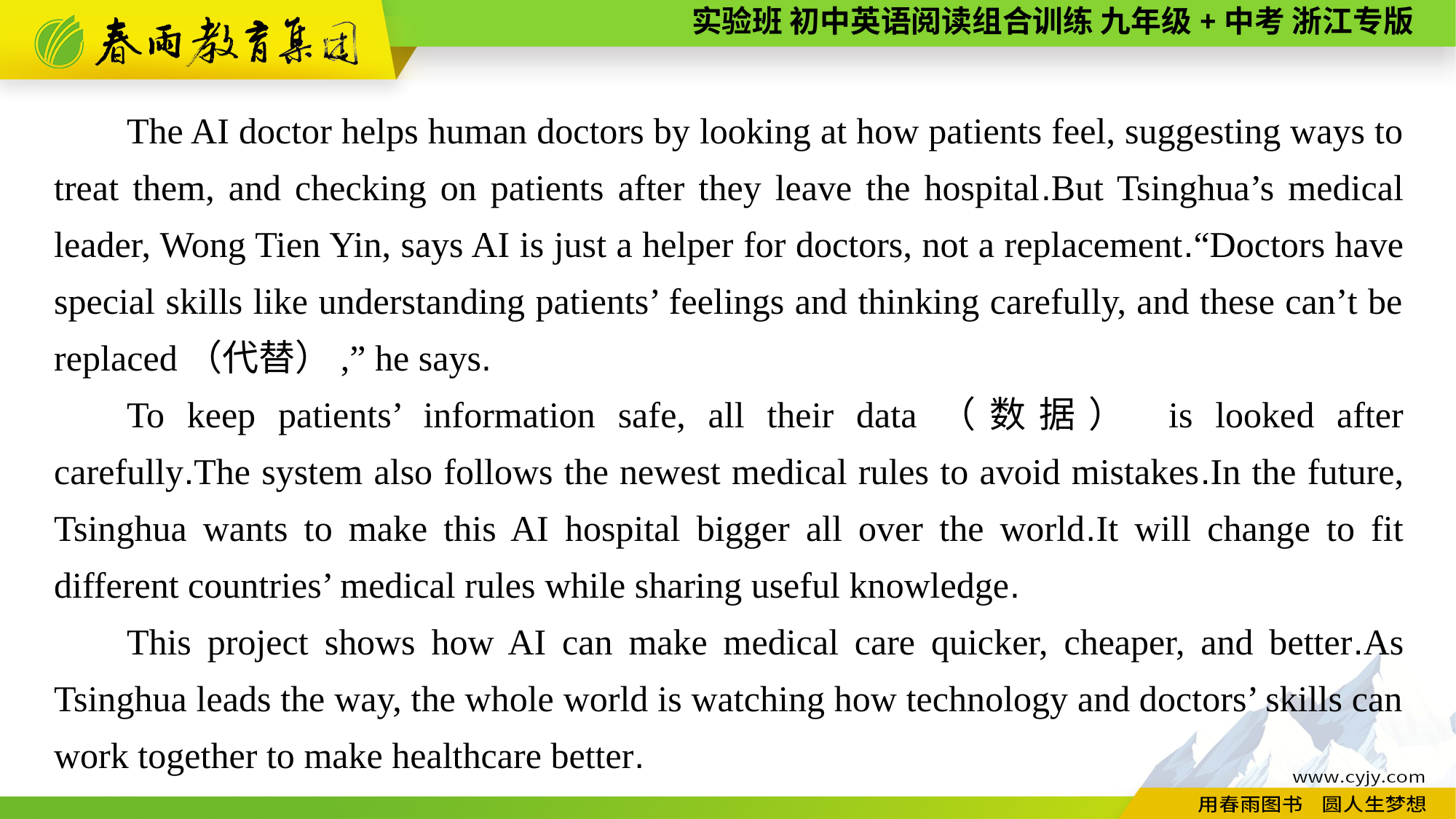

The AI doctor helps human doctors by looking at how patients feel, suggesting ways to treat them, and checking on patients after they leave the hospital.But Tsinghua’s medical leader, Wong Tien Yin, says AI is just a helper for doctors, not a replacement.“Doctors have special skills like understanding patients’ feelings and thinking carefully, and these can’t be replaced（代替）,” he says.
To keep patients’ information safe, all their data（数据） is looked after carefully.The system also follows the newest medical rules to avoid mistakes.In the future, Tsinghua wants to make this AI hospital bigger all over the world.It will change to fit different countries’ medical rules while sharing useful knowledge.
This project shows how AI can make medical care quicker, cheaper, and better.As Tsinghua leads the way, the whole world is watching how technology and doctors’ skills can work together to make healthcare better.